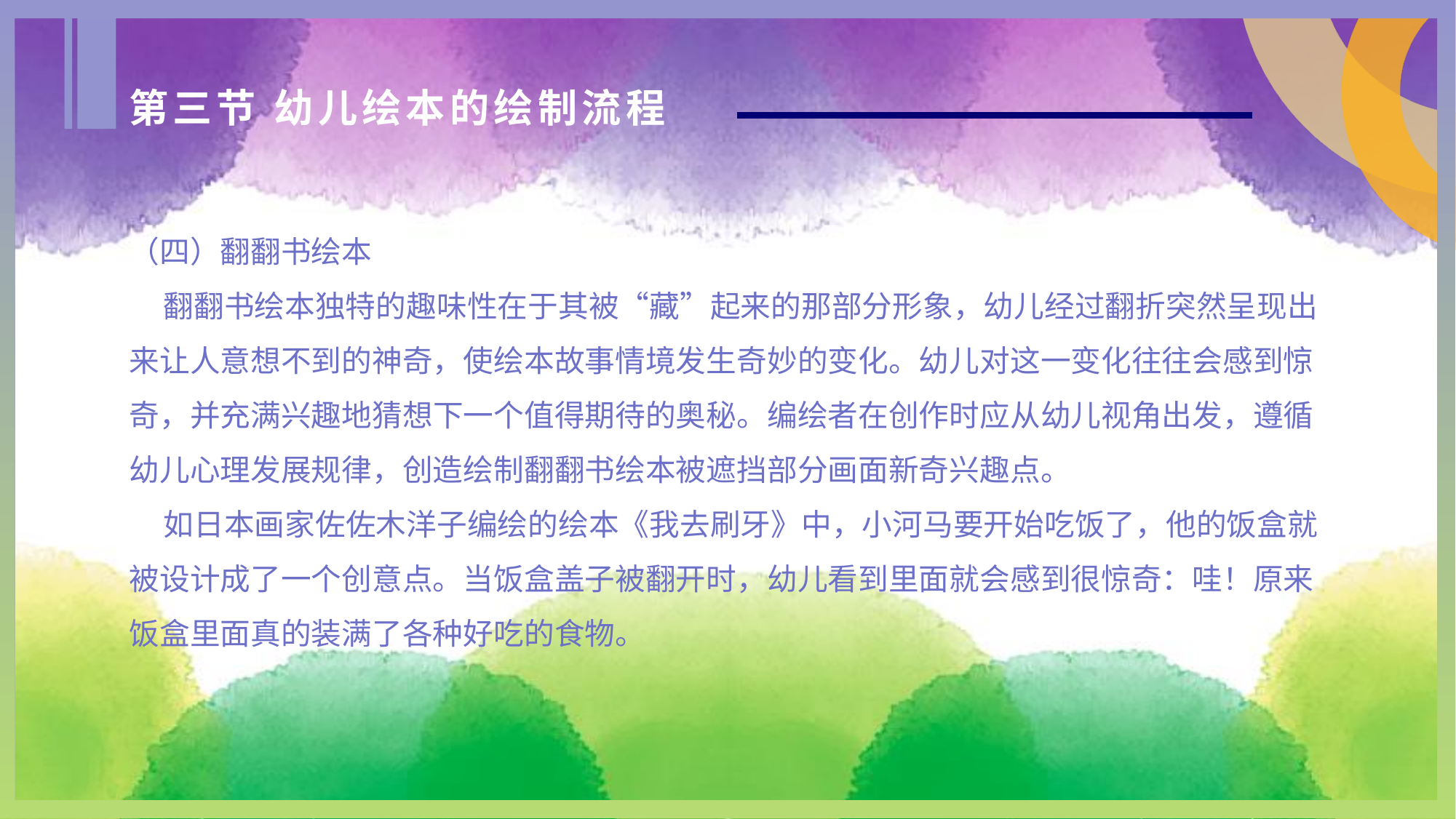

第三节 幼儿绘本的绘制流程
（四）翻翻书绘本
    翻翻书绘本独特的趣味性在于其被“藏”起来的那部分形象，幼儿经过翻折突然呈现出来让人意想不到的神奇，使绘本故事情境发生奇妙的变化。幼儿对这一变化往往会感到惊奇，并充满兴趣地猜想下一个值得期待的奥秘。编绘者在创作时应从幼儿视角出发，遵循幼儿心理发展规律，创造绘制翻翻书绘本被遮挡部分画面新奇兴趣点。
    如日本画家佐佐木洋子编绘的绘本《我去刷牙》中，小河马要开始吃饭了，他的饭盒就被设计成了一个创意点。当饭盒盖子被翻开时，幼儿看到里面就会感到很惊奇：哇！原来饭盒里面真的装满了各种好吃的食物。